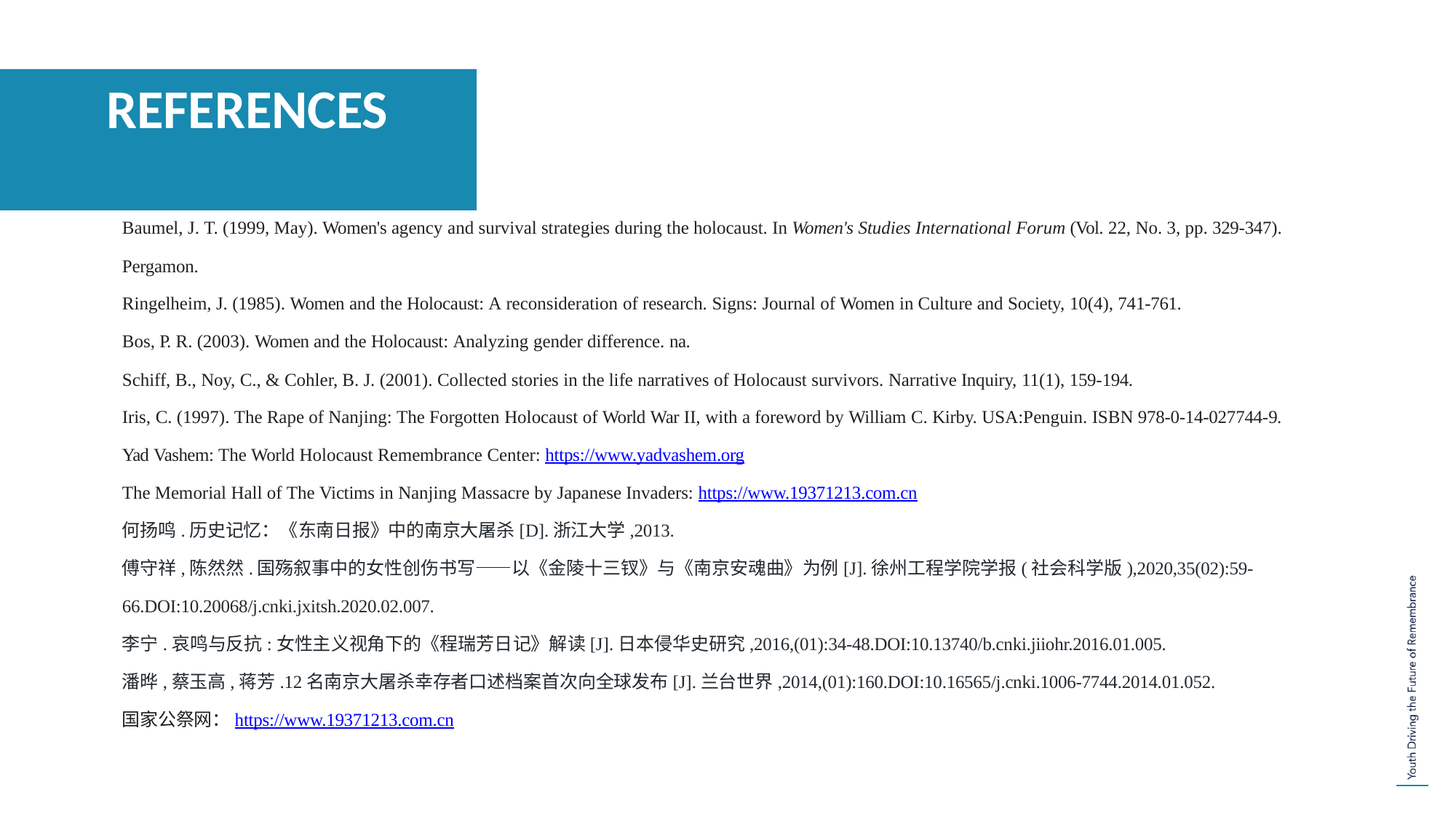

# REFERENCES
Baumel, J. T. (1999, May). Women's agency and survival strategies during the holocaust. In Women's Studies International Forum (Vol. 22, No. 3, pp. 329-347).
Pergamon.
Ringelheim, J. (1985). Women and the Holocaust: A reconsideration of research. Signs: Journal of Women in Culture and Society, 10(4), 741-761. Bos, P. R. (2003). Women and the Holocaust: Analyzing gender difference. na.
Schiff, B., Noy, C., & Cohler, B. J. (2001). Collected stories in the life narratives of Holocaust survivors. Narrative Inquiry, 11(1), 159-194.
Iris, C. (1997). The Rape of Nanjing: The Forgotten Holocaust of World War II, with a foreword by William C. Kirby. USA:Penguin. ISBN 978-0-14-027744-9. Yad Vashem: The World Holocaust Remembrance Center: https://www.yadvashem.org
The Memorial Hall of The Victims in Nanjing Massacre by Japanese Invaders: https://www.19371213.com.cn
何扬鸣.历史记忆：《东南日报》中的南京大屠杀[D].浙江大学,2013.
傅守祥,陈然然.国殇叙事中的女性创伤书写——以《金陵十三钗》与《南京安魂曲》为例[J].徐州工程学院学报(社会科学版),2020,35(02):59-
66.DOI:10.20068/j.cnki.jxitsh.2020.02.007.
李宁.哀鸣与反抗:女性主义视角下的《程瑞芳日记》解读[J].日本侵华史研究,2016,(01):34-48.DOI:10.13740/b.cnki.jiiohr.2016.01.005.
潘晔,蔡玉高,蒋芳.12名南京大屠杀幸存者口述档案首次向全球发布[J].兰台世界,2014,(01):160.DOI:10.16565/j.cnki.1006-7744.2014.01.052.
国家公祭网：https://www.19371213.com.cn